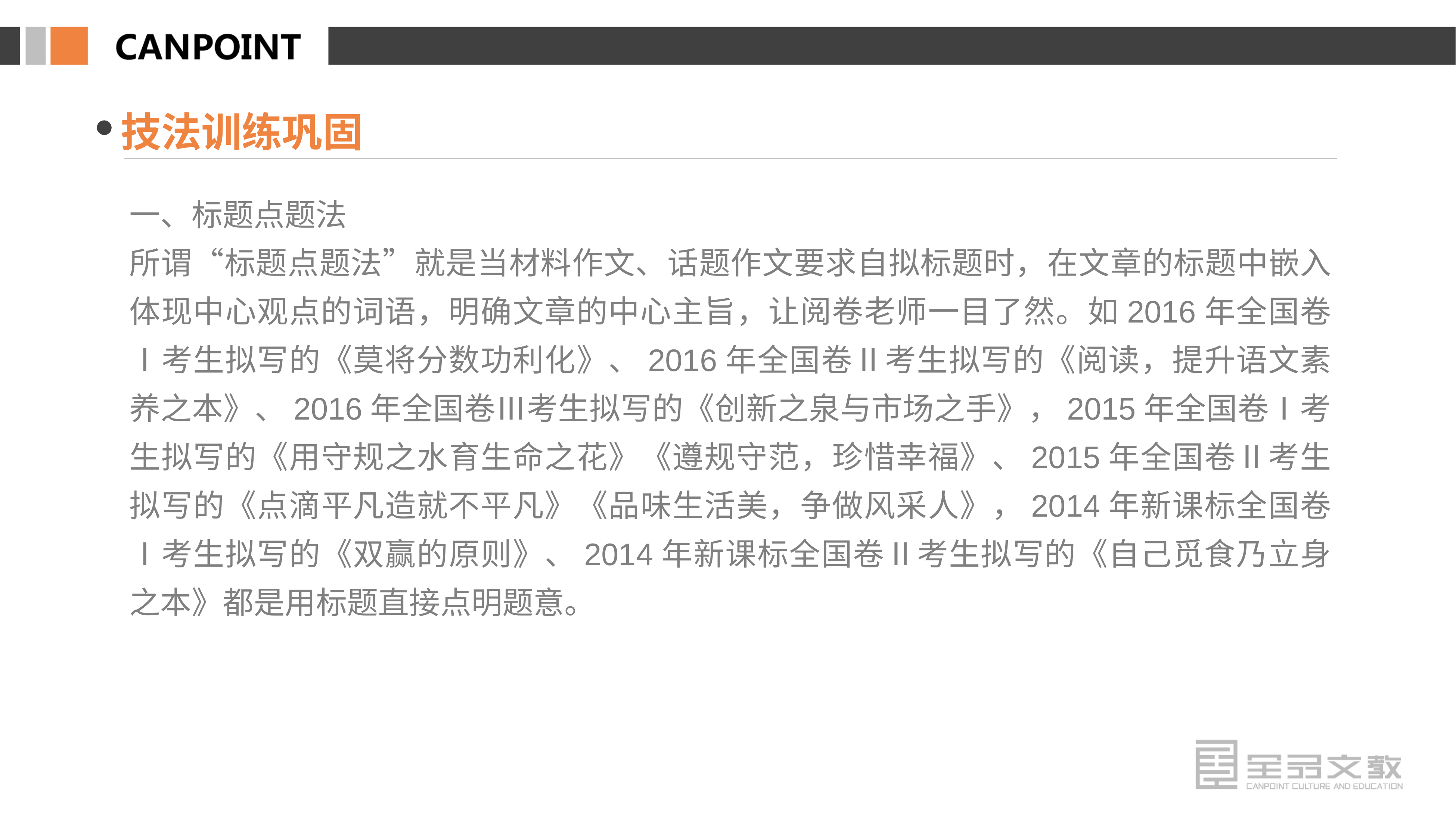

技法训练巩固

一、标题点题法
所谓“标题点题法”就是当材料作文、话题作文要求自拟标题时，在文章的标题中嵌入体现中心观点的词语，明确文章的中心主旨，让阅卷老师一目了然。如2016年全国卷Ⅰ考生拟写的《莫将分数功利化》、2016年全国卷Ⅱ考生拟写的《阅读，提升语文素养之本》、2016年全国卷Ⅲ考生拟写的《创新之泉与市场之手》，2015年全国卷Ⅰ考生拟写的《用守规之水育生命之花》《遵规守范，珍惜幸福》、2015年全国卷Ⅱ考生拟写的《点滴平凡造就不平凡》《品味生活美，争做风采人》，2014年新课标全国卷Ⅰ考生拟写的《双赢的原则》、2014年新课标全国卷Ⅱ考生拟写的《自己觅食乃立身之本》都是用标题直接点明题意。